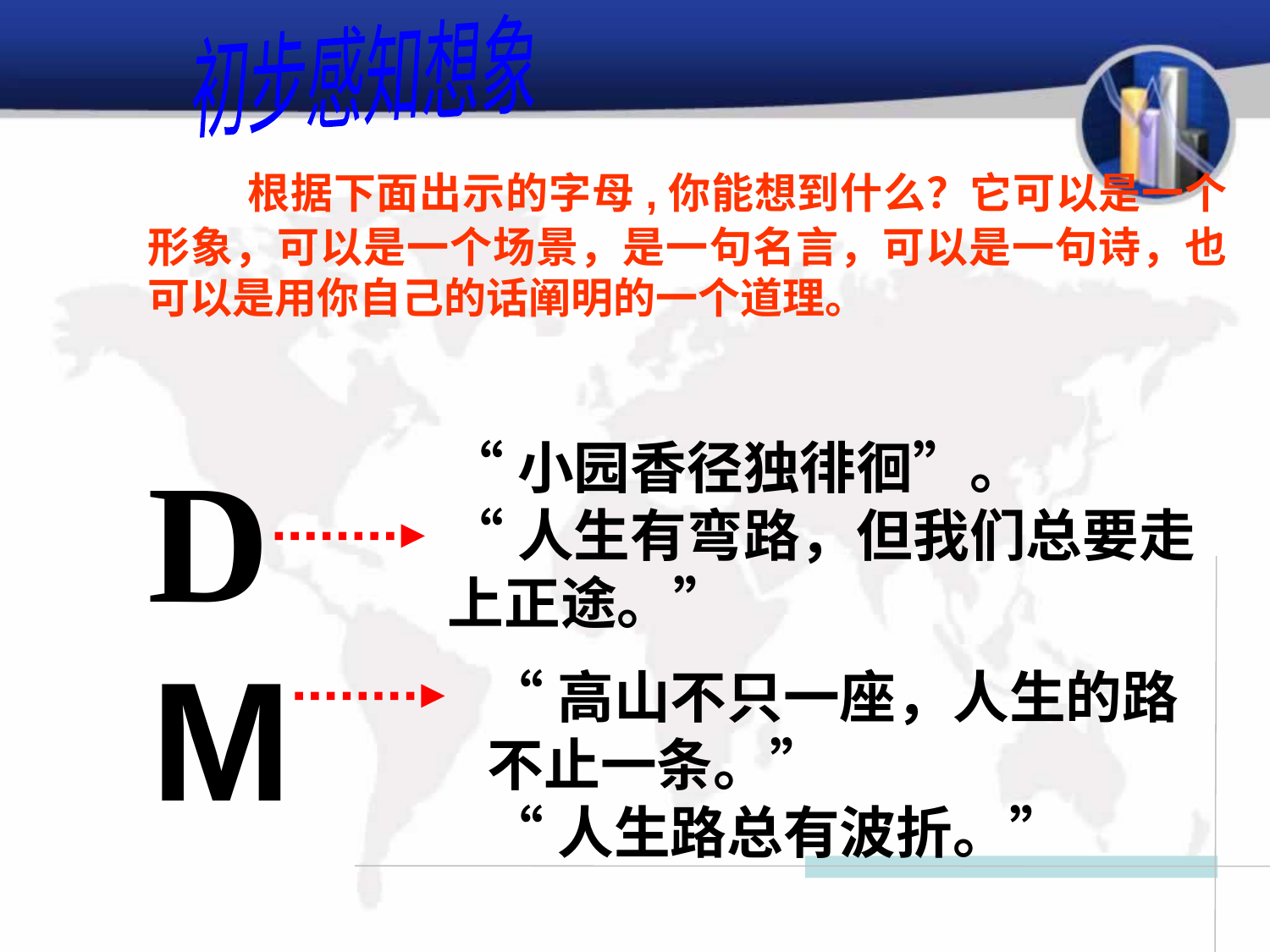

初步感知想象
       根据下面出示的字母,你能想到什么？它可以是一个形象，可以是一个场景，是一句名言，可以是一句诗，也可以是用你自己的话阐明的一个道理。
D
“小园香径独徘徊”。
“人生有弯路，但我们总要走上正途。”

M
“高山不只一座，人生的路不止一条。”
“人生路总有波折。”